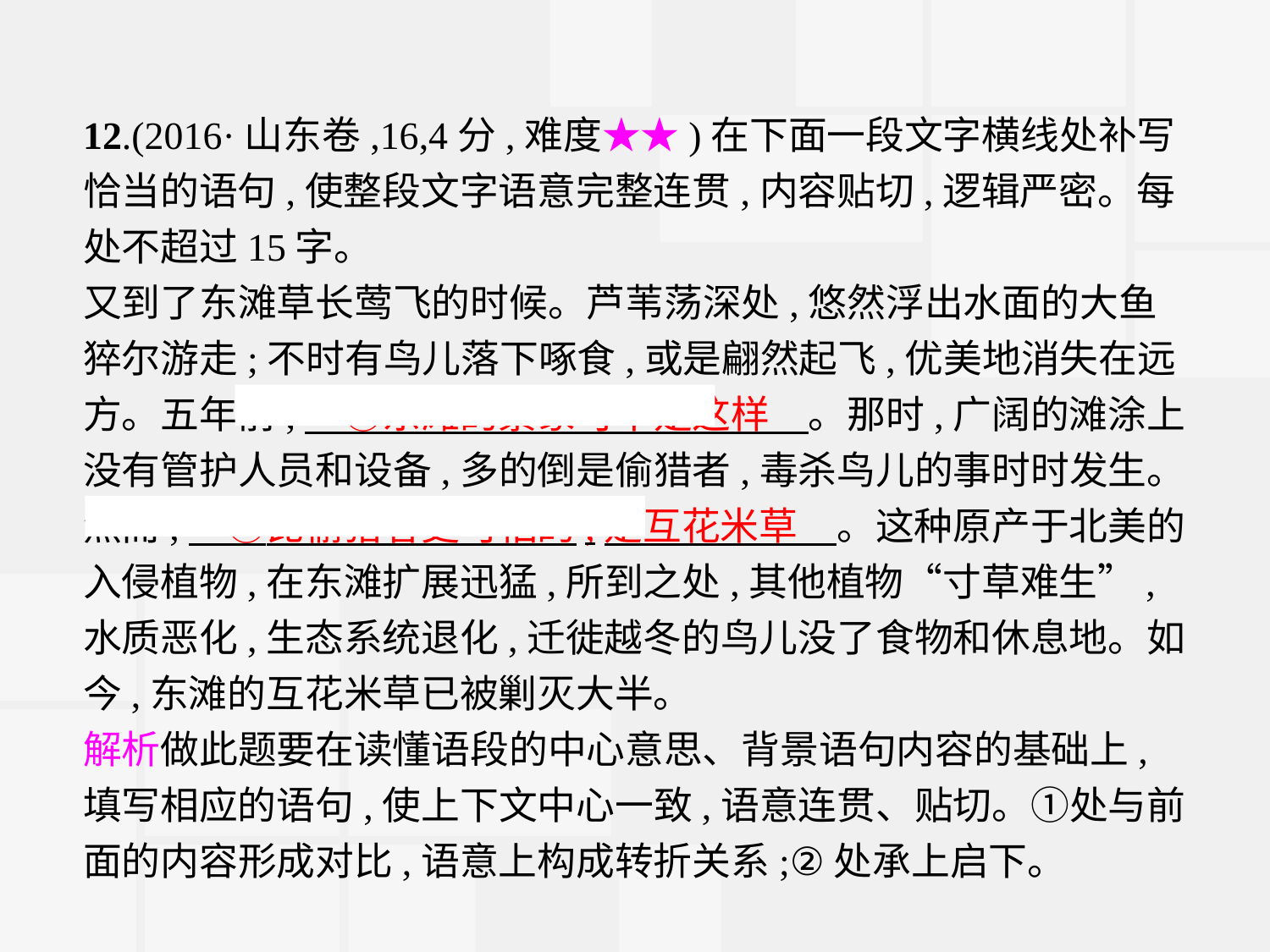

12.(2016·山东卷,16,4分,难度★★)在下面一段文字横线处补写恰当的语句,使整段文字语意完整连贯,内容贴切,逻辑严密。每处不超过15字。
又到了东滩草长莺飞的时候。芦苇荡深处,悠然浮出水面的大鱼猝尔游走;不时有鸟儿落下啄食,或是翩然起飞,优美地消失在远方。五年前,　①东滩的景象可不是这样　。那时,广阔的滩涂上没有管护人员和设备,多的倒是偷猎者,毒杀鸟儿的事时时发生。然而,　②比偷猎者更可怕的,是互花米草　。这种原产于北美的入侵植物,在东滩扩展迅猛,所到之处,其他植物“寸草难生”,水质恶化,生态系统退化,迁徙越冬的鸟儿没了食物和休息地。如今,东滩的互花米草已被剿灭大半。
解析做此题要在读懂语段的中心意思、背景语句内容的基础上,填写相应的语句,使上下文中心一致,语意连贯、贴切。①处与前面的内容形成对比,语意上构成转折关系;②处承上启下。